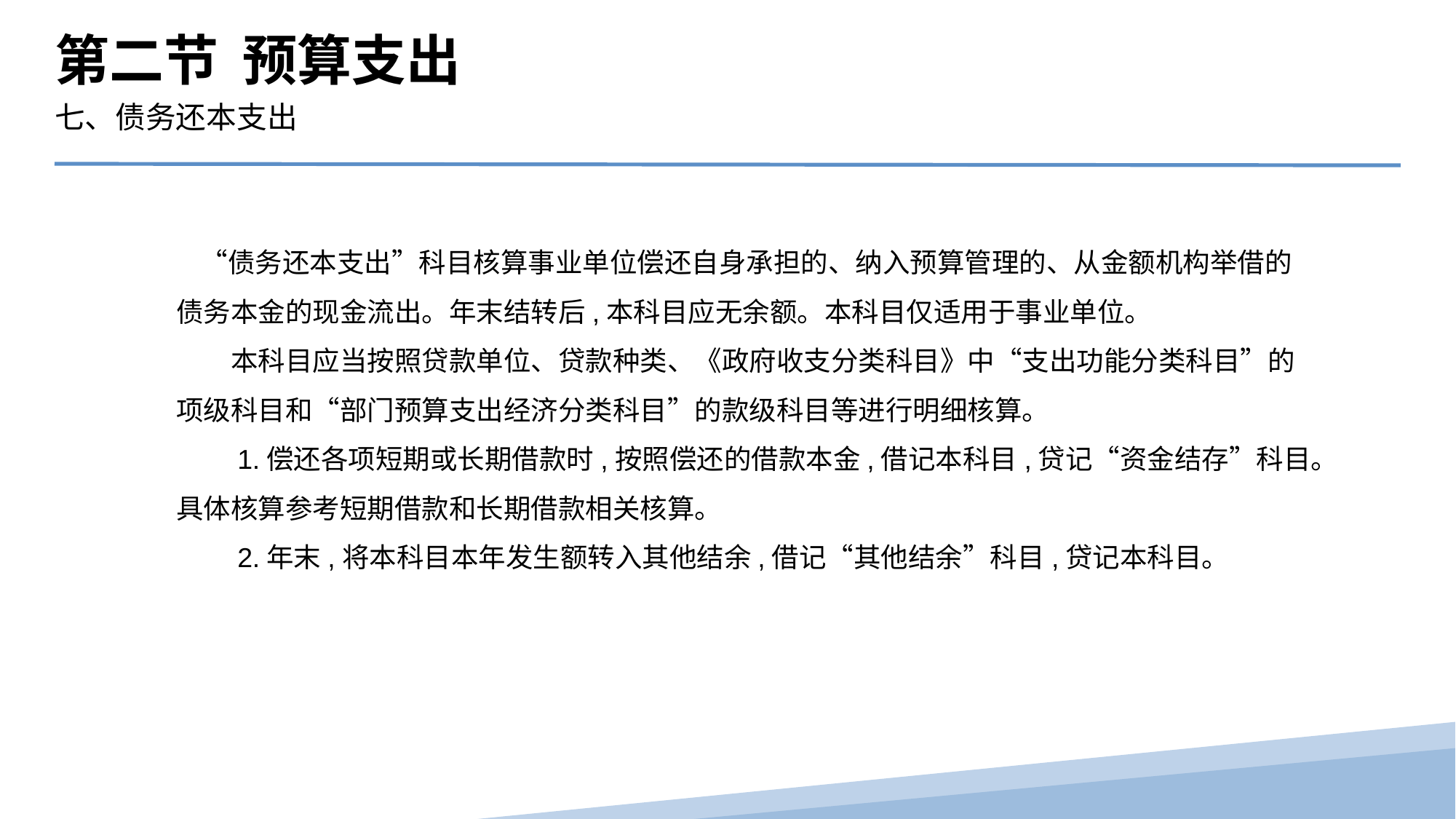

第二节  预算支出
七、债务还本支出
　“债务还本支出”科目核算事业单位偿还自身承担的、纳入预算管理的、从金额机构举借的债务本金的现金流出。年末结转后,本科目应无余额。本科目仅适用于事业单位。
　　本科目应当按照贷款单位、贷款种类、《政府收支分类科目》中“支出功能分类科目”的项级科目和“部门预算支出经济分类科目”的款级科目等进行明细核算。
　　1.偿还各项短期或长期借款时,按照偿还的借款本金,借记本科目,贷记“资金结存”科目。具体核算参考短期借款和长期借款相关核算。
　　2.年末,将本科目本年发生额转入其他结余,借记“其他结余”科目,贷记本科目。